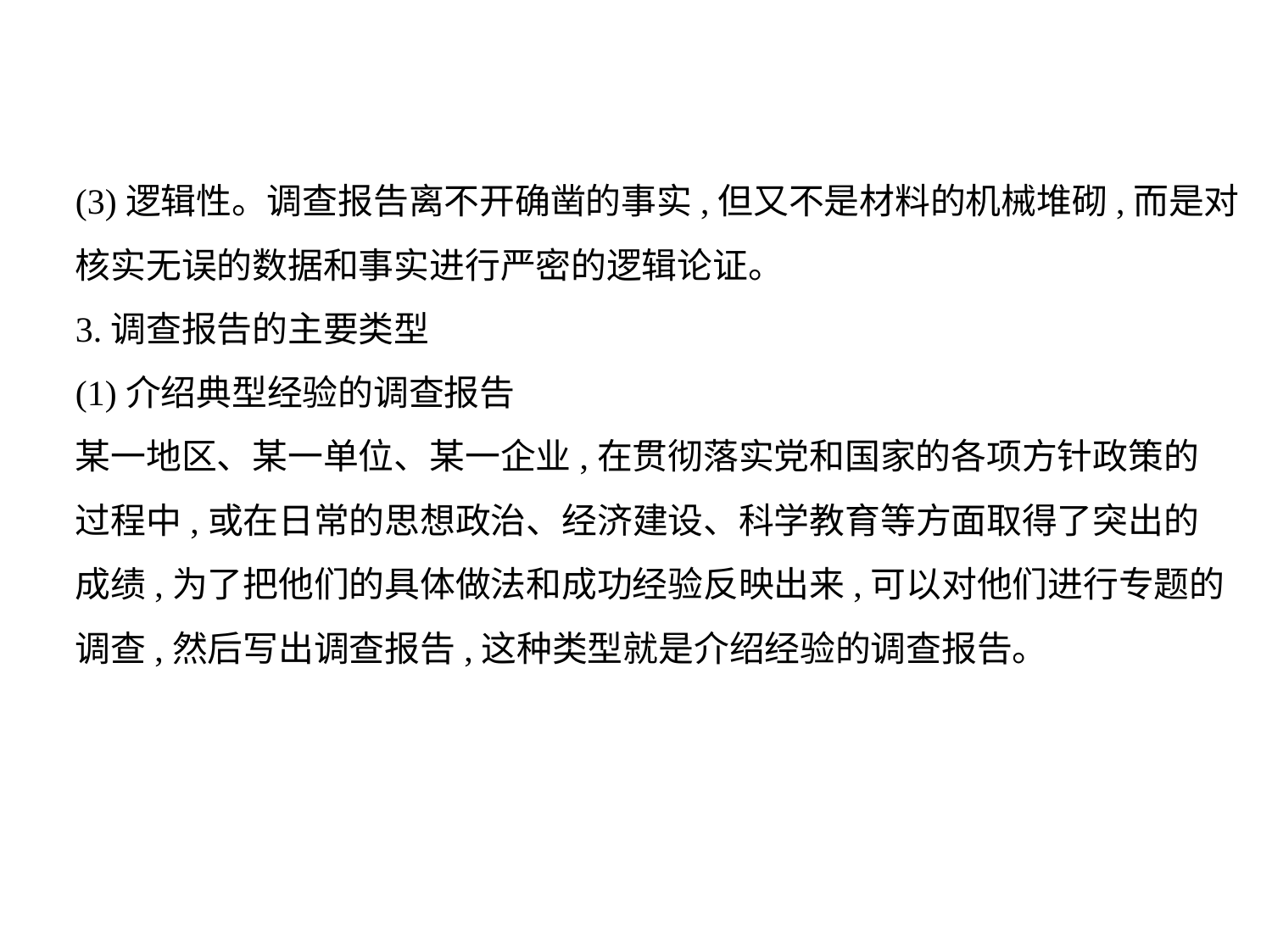

(3)逻辑性。调查报告离不开确凿的事实,但又不是材料的机械堆砌,而是对
核实无误的数据和事实进行严密的逻辑论证。
3.调查报告的主要类型
(1)介绍典型经验的调查报告
某一地区、某一单位、某一企业,在贯彻落实党和国家的各项方针政策的
过程中,或在日常的思想政治、经济建设、科学教育等方面取得了突出的
成绩,为了把他们的具体做法和成功经验反映出来,可以对他们进行专题的
调查,然后写出调查报告,这种类型就是介绍经验的调查报告。